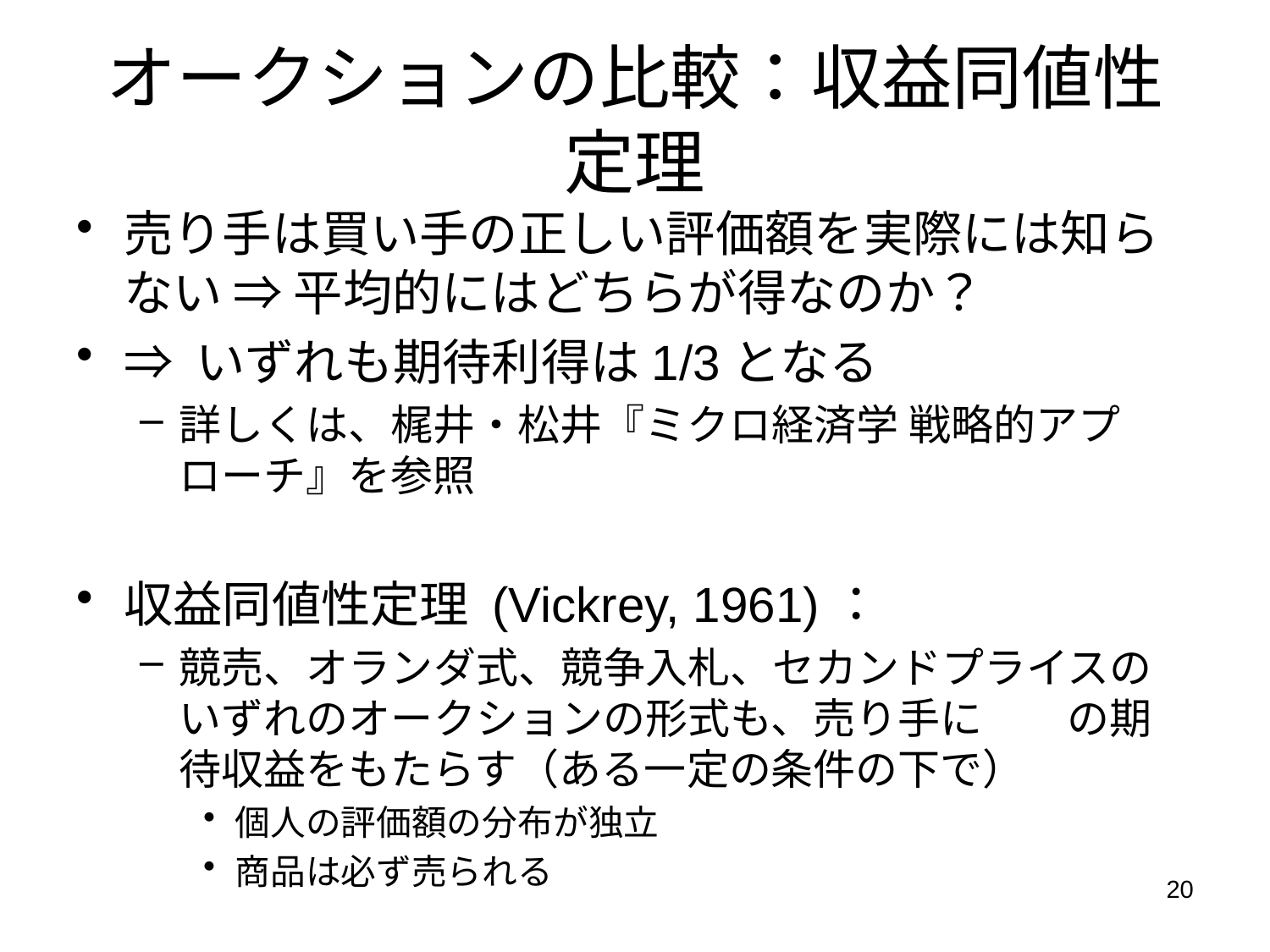

# オークションの比較：収益同値性定理
売り手は買い手の正しい評価額を実際には知らない ⇒ 平均的にはどちらが得なのか？
⇒ いずれも期待利得は1/3となる
詳しくは、梶井・松井『ミクロ経済学 戦略的アプローチ』を参照

収益同値性定理 (Vickrey, 1961)：
競売、オランダ式、競争入札、セカンドプライスのいずれのオークションの形式も、売り手に同一の期待収益をもたらす（ある一定の条件の下で）
個人の評価額の分布が独立
商品は必ず売られる
20